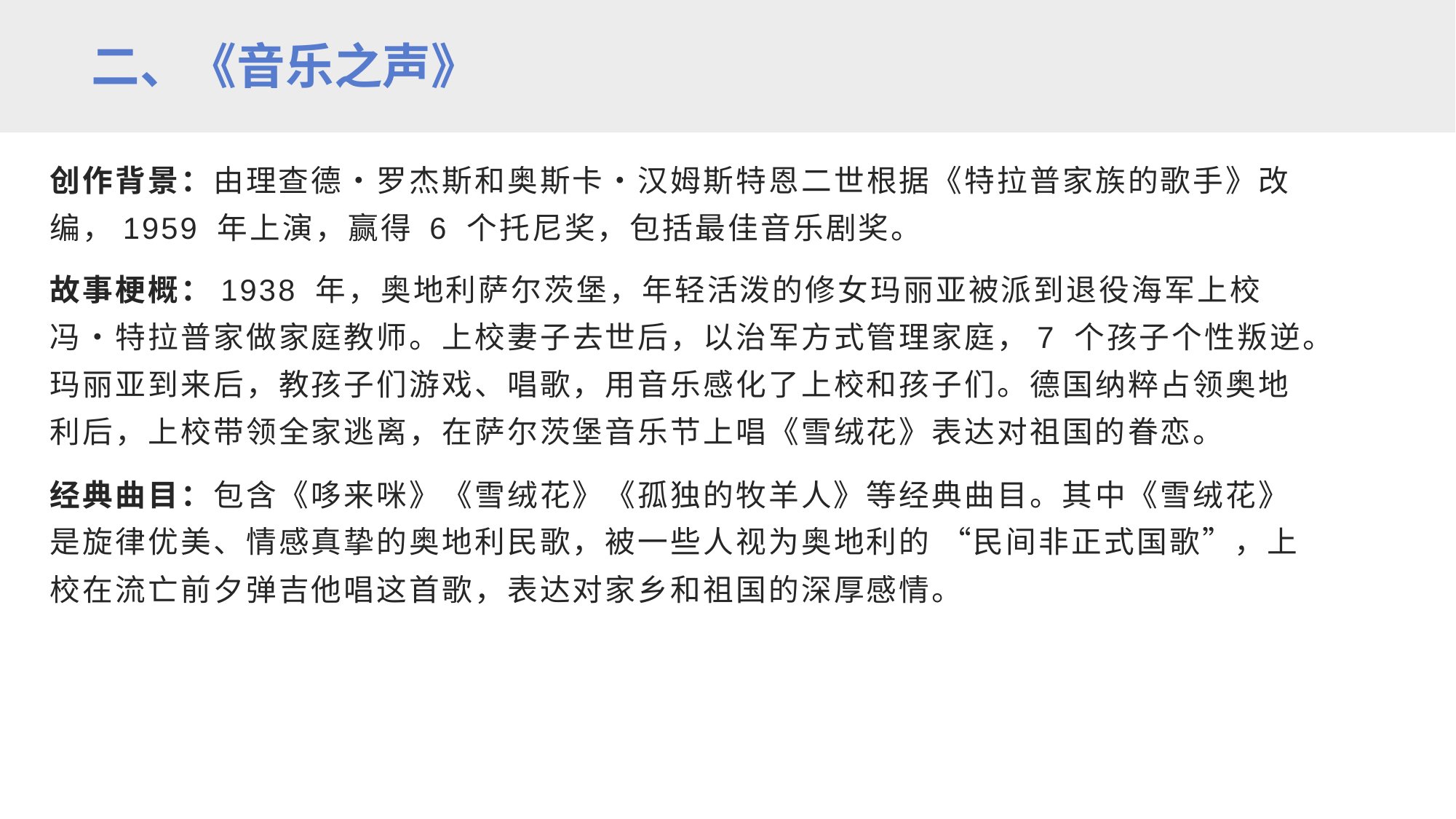

二、《音乐之声》
创作背景：由理查德・罗杰斯和奥斯卡・汉姆斯特恩二世根据《特拉普家族的歌手》改编，1959 年上演，赢得 6 个托尼奖，包括最佳音乐剧奖。
故事梗概：1938 年，奥地利萨尔茨堡，年轻活泼的修女玛丽亚被派到退役海军上校冯・特拉普家做家庭教师。上校妻子去世后，以治军方式管理家庭，7 个孩子个性叛逆。玛丽亚到来后，教孩子们游戏、唱歌，用音乐感化了上校和孩子们。德国纳粹占领奥地利后，上校带领全家逃离，在萨尔茨堡音乐节上唱《雪绒花》表达对祖国的眷恋。
经典曲目：包含《哆来咪》《雪绒花》《孤独的牧羊人》等经典曲目。其中《雪绒花》是旋律优美、情感真挚的奥地利民歌，被一些人视为奥地利的 “民间非正式国歌”，上校在流亡前夕弹吉他唱这首歌，表达对家乡和祖国的深厚感情。